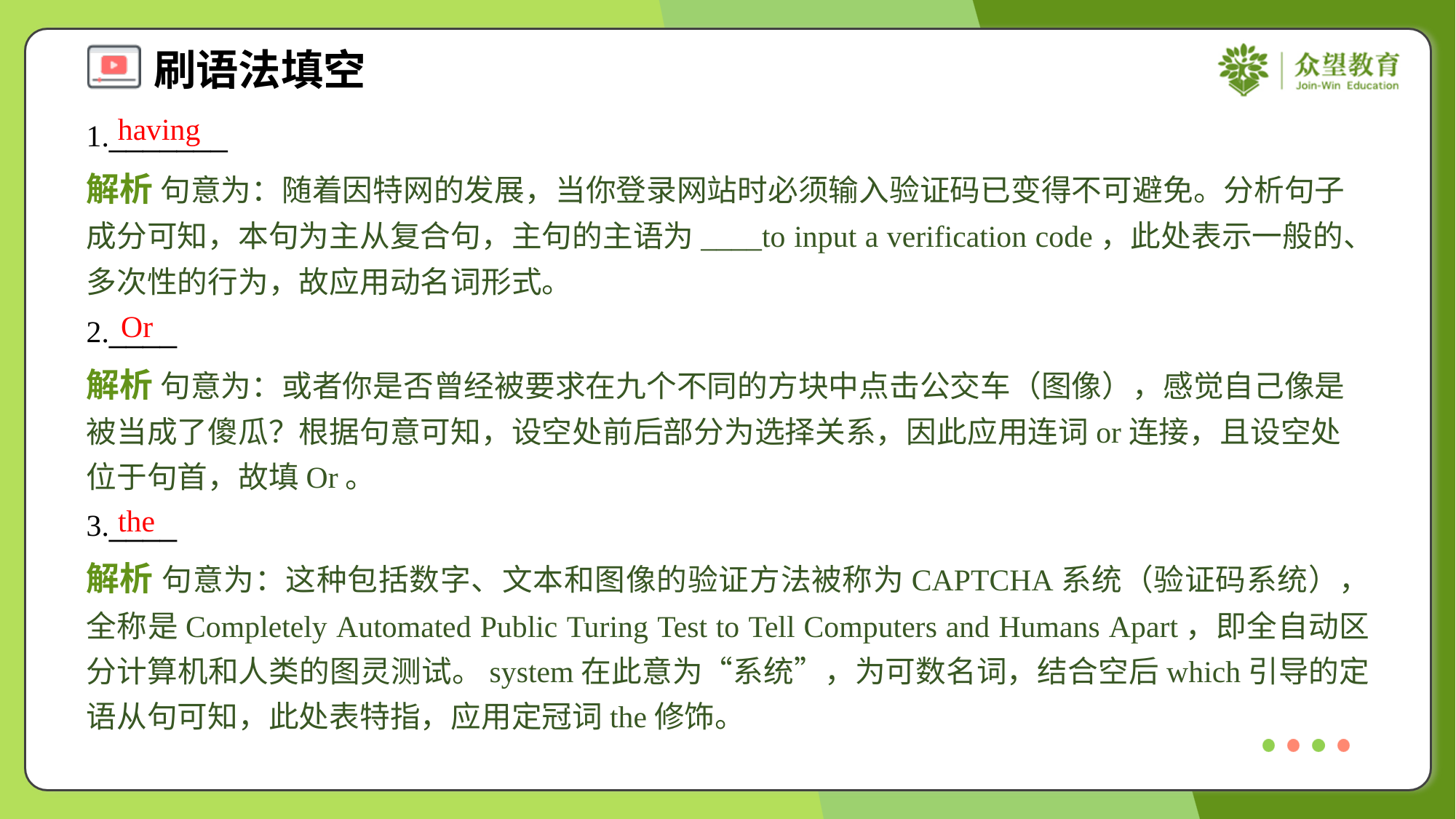

having
1._______
解析 句意为：随着因特网的发展，当你登录网站时必须输入验证码已变得不可避免。分析句子成分可知，本句为主从复合句，主句的主语为____to input a verification code，此处表示一般的、多次性的行为，故应用动名词形式。
Or
2.____
解析 句意为：或者你是否曾经被要求在九个不同的方块中点击公交车（图像），感觉自己像是被当成了傻瓜？根据句意可知，设空处前后部分为选择关系，因此应用连词or连接，且设空处位于句首，故填Or。
the
3.____
解析 句意为：这种包括数字、文本和图像的验证方法被称为CAPTCHA系统（验证码系统），全称是Completely Automated Public Turing Test to Tell Computers and Humans Apart，即全自动区分计算机和人类的图灵测试。system在此意为“系统”，为可数名词，结合空后which引导的定语从句可知，此处表特指，应用定冠词the修饰。